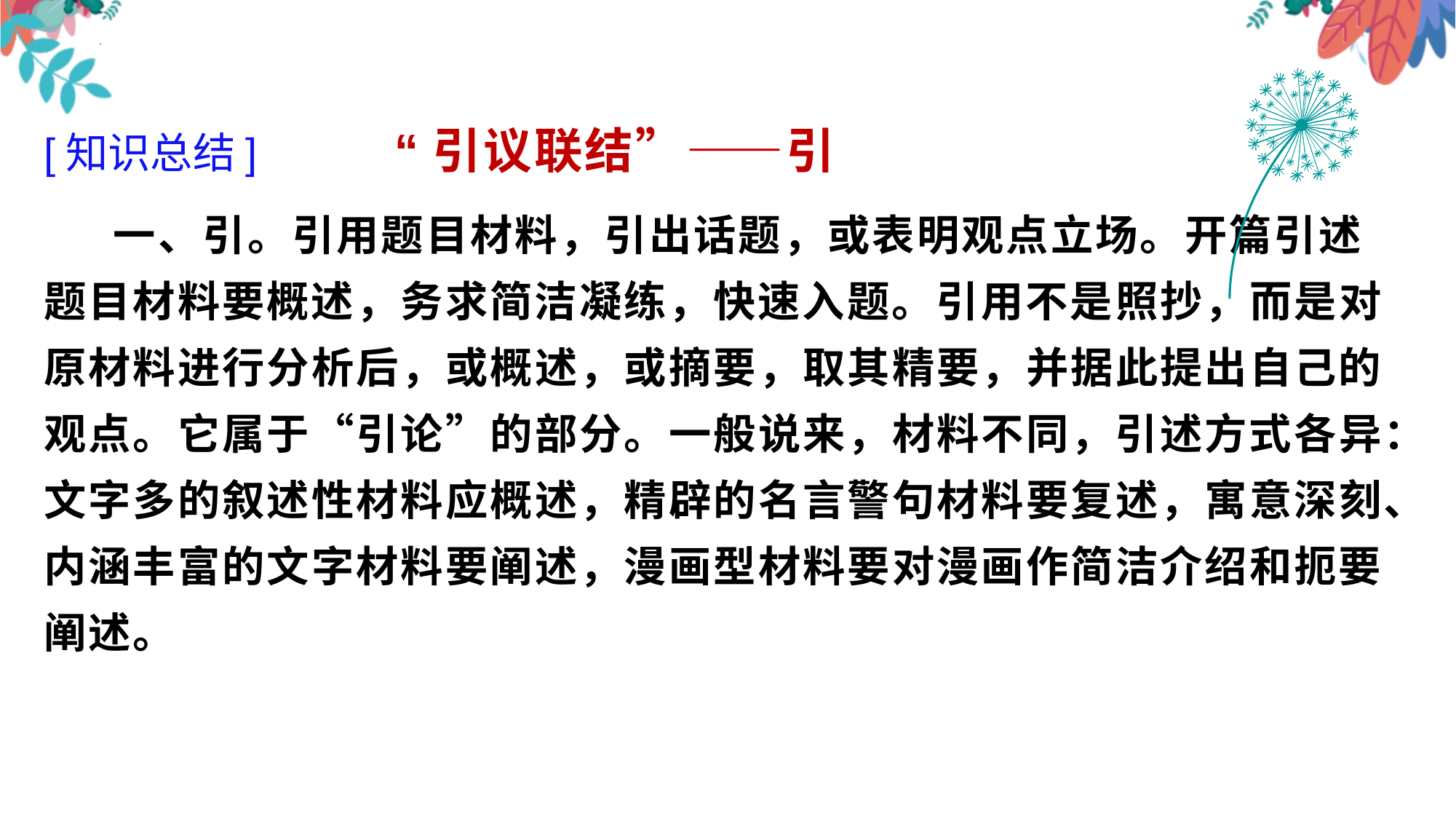

[知识总结]           “引议联结”——引
     一、引。引用题目材料，引出话题，或表明观点立场。开篇引述题目材料要概述，务求简洁凝练，快速入题。引用不是照抄，而是对原材料进行分析后，或概述，或摘要，取其精要，并据此提出自己的观点。它属于“引论”的部分。一般说来，材料不同，引述方式各异：文字多的叙述性材料应概述，精辟的名言警句材料要复述，寓意深刻、内涵丰富的文字材料要阐述，漫画型材料要对漫画作简洁介绍和扼要阐述。